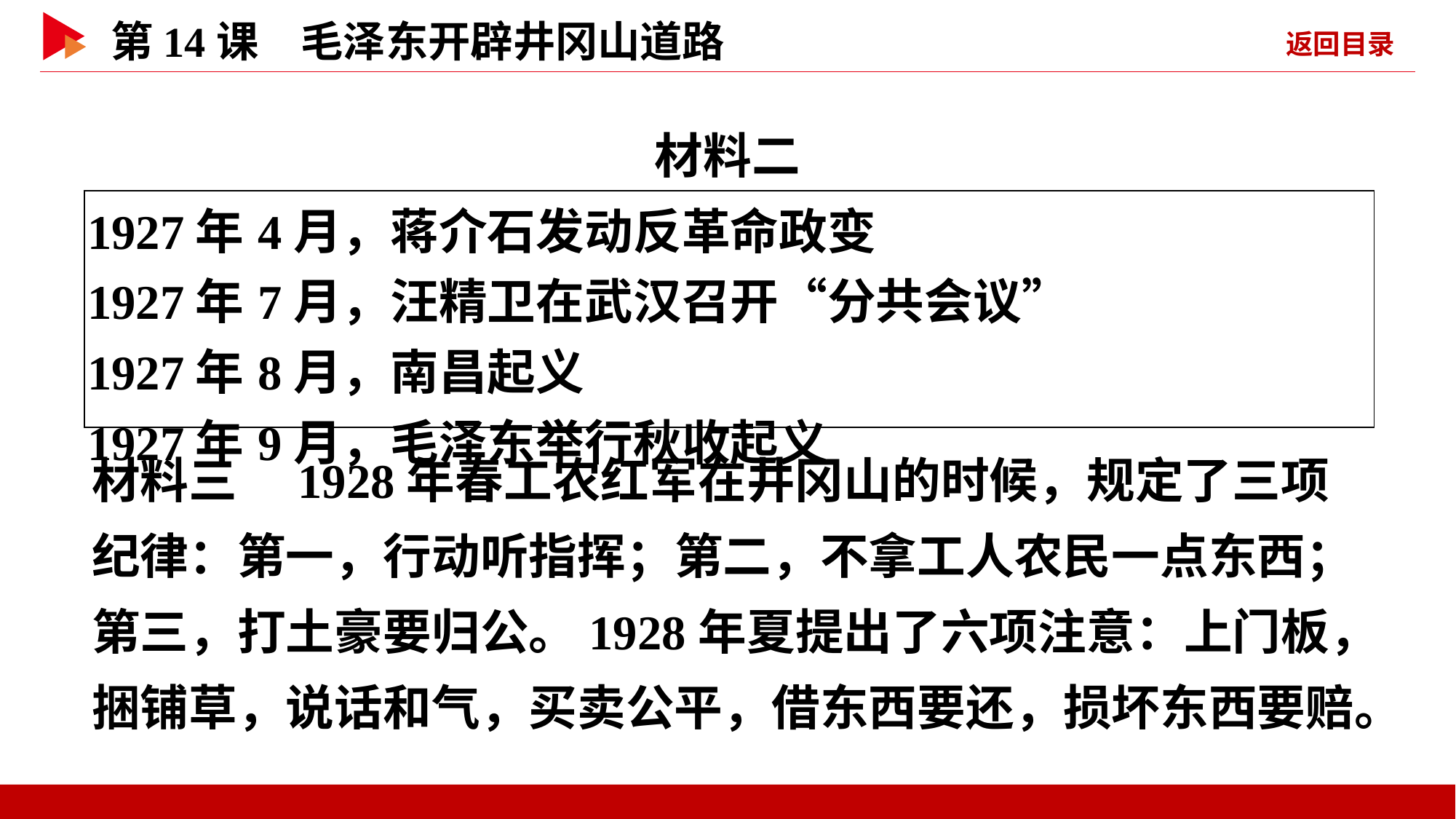

材料二
| 1927年4月，蒋介石发动反革命政变 1927年7月，汪精卫在武汉召开“分共会议” 1927年8月，南昌起义 1927年9月，毛泽东举行秋收起义 |
| --- |
材料三　1928年春工农红军在井冈山的时候，规定了三项纪律：第一，行动听指挥；第二，不拿工人农民一点东西；第三，打土豪要归公。1928年夏提出了六项注意：上门板，捆铺草，说话和气，买卖公平，借东西要还，损坏东西要赔。